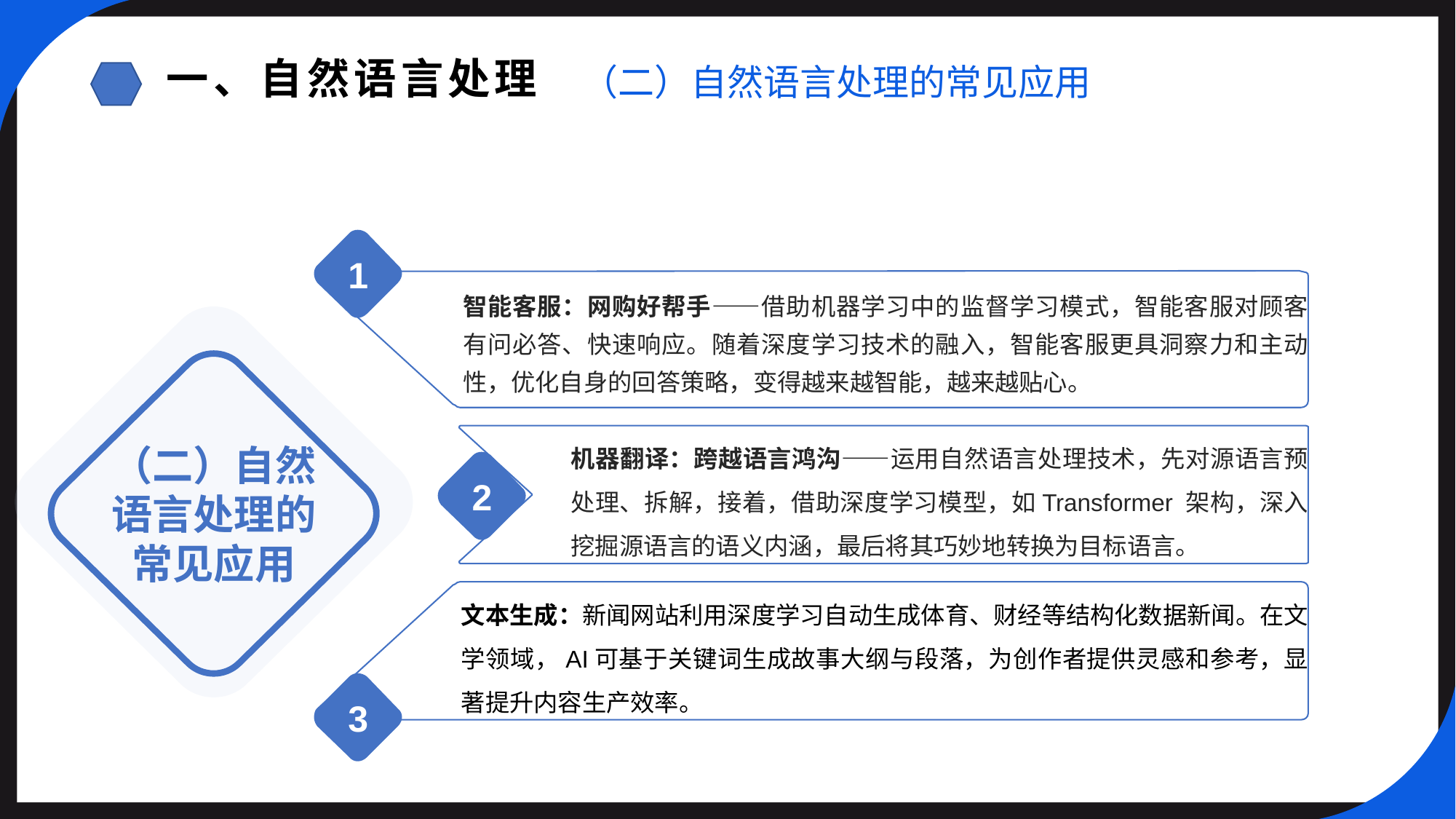

一、自然语言处理
（二）自然语言处理的常见应用
1
智能客服：网购好帮手——借助机器学习中的监督学习模式，智能客服对顾客有问必答、快速响应。随着深度学习技术的融入，智能客服更具洞察力和主动性，优化自身的回答策略，变得越来越智能，越来越贴心。

（二）自然语言处理的常见应用
机器翻译：跨越语言鸿沟——运用自然语言处理技术，先对源语言预处理、拆解，接着，借助深度学习模型，如Transformer 架构，深入挖掘源语言的语义内涵，最后将其巧妙地转换为目标语言。
2
文本生成：新闻网站利用深度学习自动生成体育、财经等结构化数据新闻。在文学领域，AI可基于关键词生成故事大纲与段落，为创作者提供灵感和参考，显著提升内容生产效率。
3